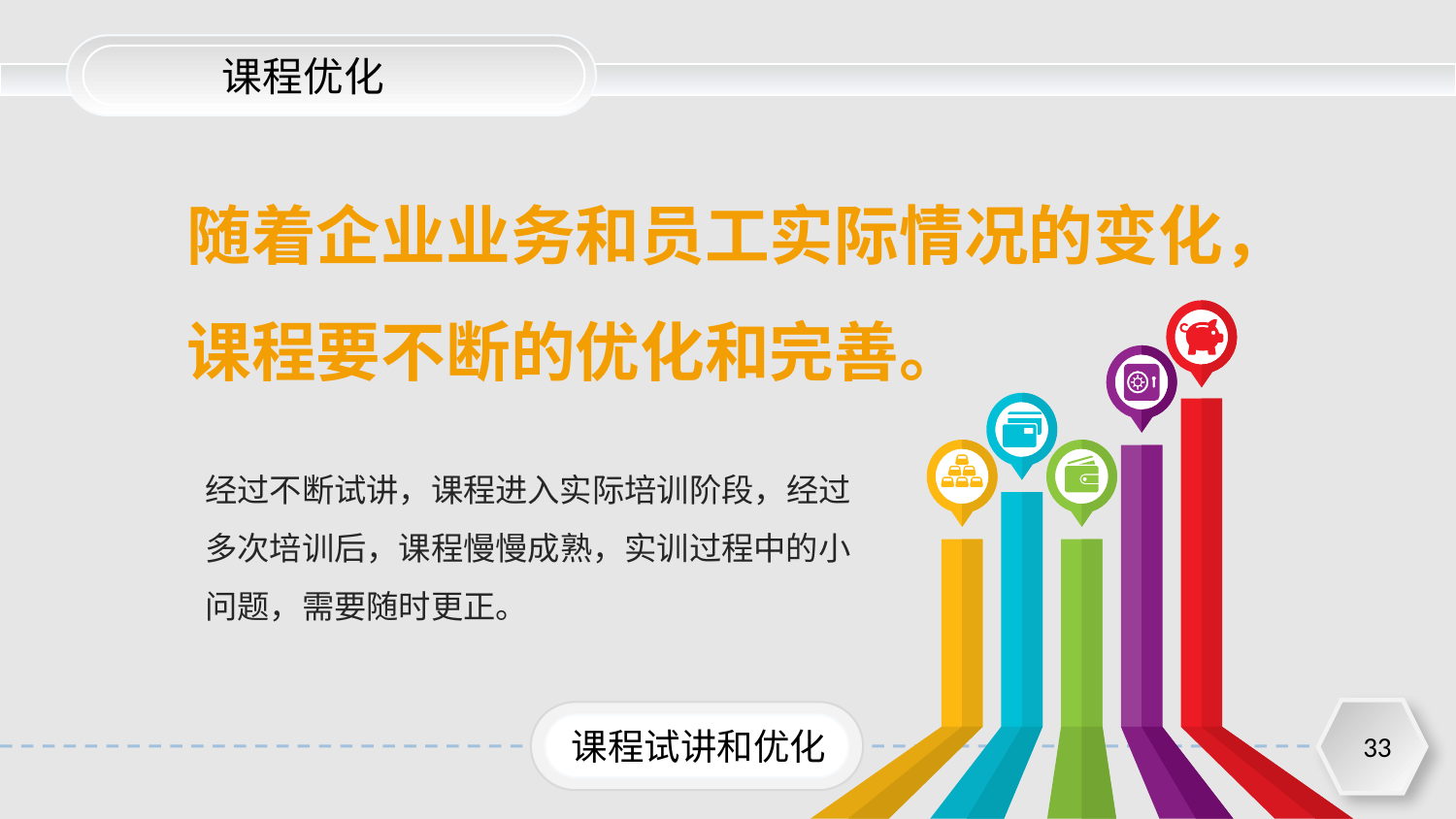

课程优化
随着企业业务和员工实际情况的变化，课程要不断的优化和完善。

经过不断试讲，课程进入实际培训阶段，经过多次培训后，课程慢慢成熟，实训过程中的小问题，需要随时更正。
课程试讲和优化